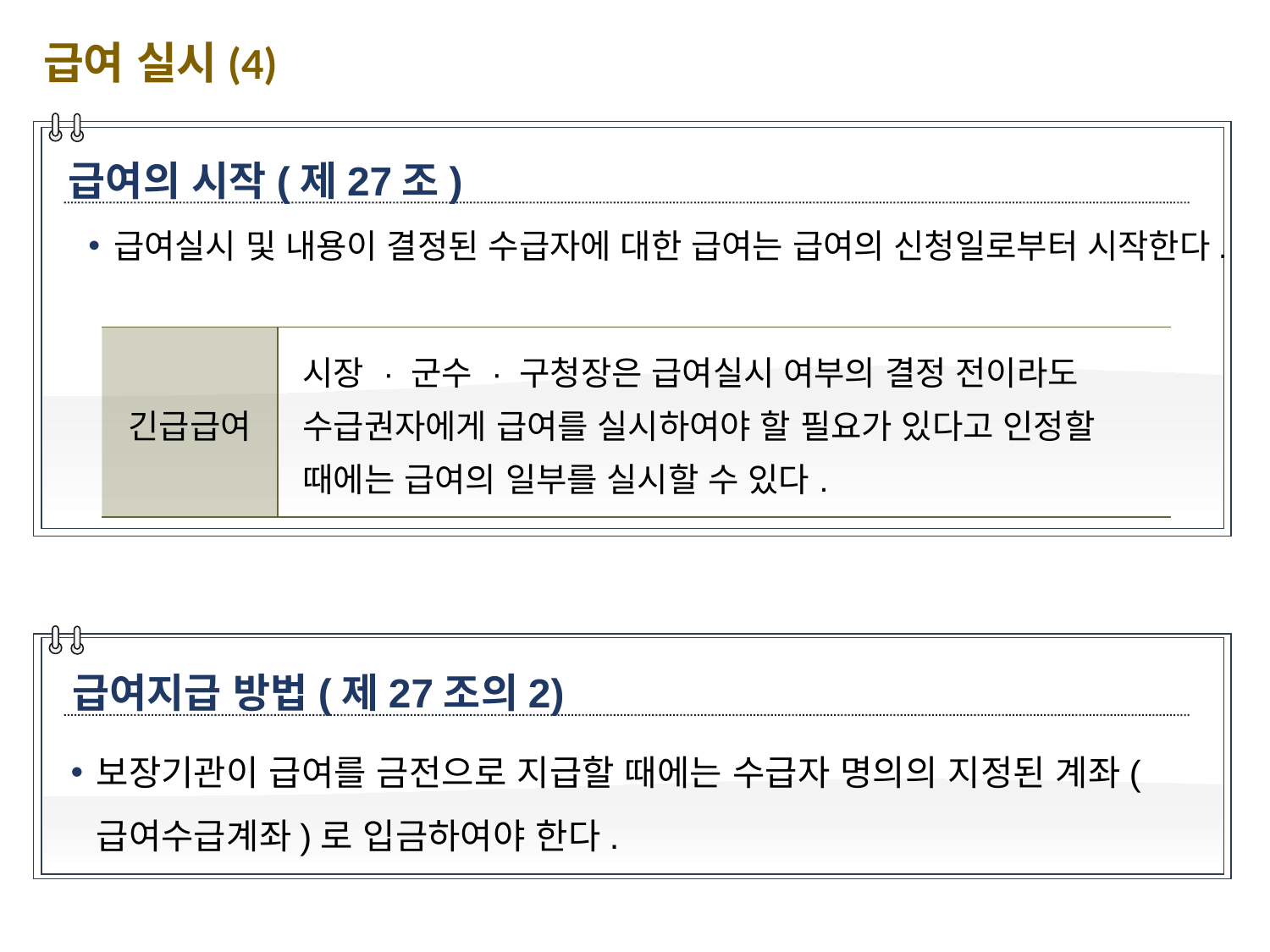

급여 실시(4)

급여의 시작(제27조)

급여실시 및 내용이 결정된 수급자에 대한 급여는 급여의 신청일로부터 시작한다.
| 긴급급여 | 시장 · 군수 · 구청장은 급여실시 여부의 결정 전이라도 수급권자에게 급여를 실시하여야 할 필요가 있다고 인정할 때에는 급여의 일부를 실시할 수 있다. |
| --- | --- |

급여지급 방법(제27조의2)

보장기관이 급여를 금전으로 지급할 때에는 수급자 명의의 지정된 계좌(급여수급계좌)로 입금하여야 한다.